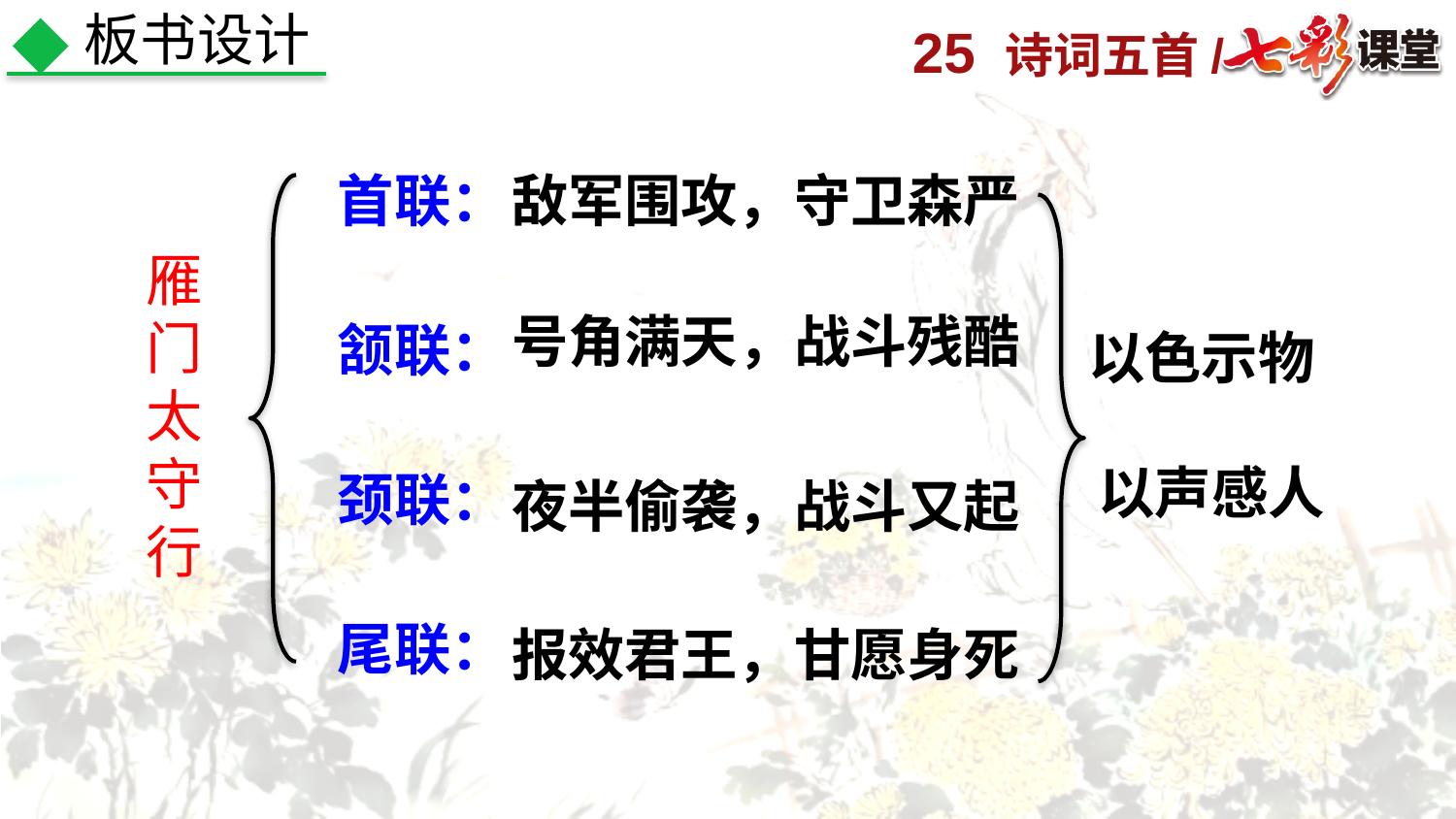

板书设计

首联：
敌军围攻，守卫森严

雁门太守行
号角满天，战斗残酷
颔联：
以色示物
以声感人
颈联：
夜半偷袭，战斗又起
尾联：
报效君王，甘愿身死